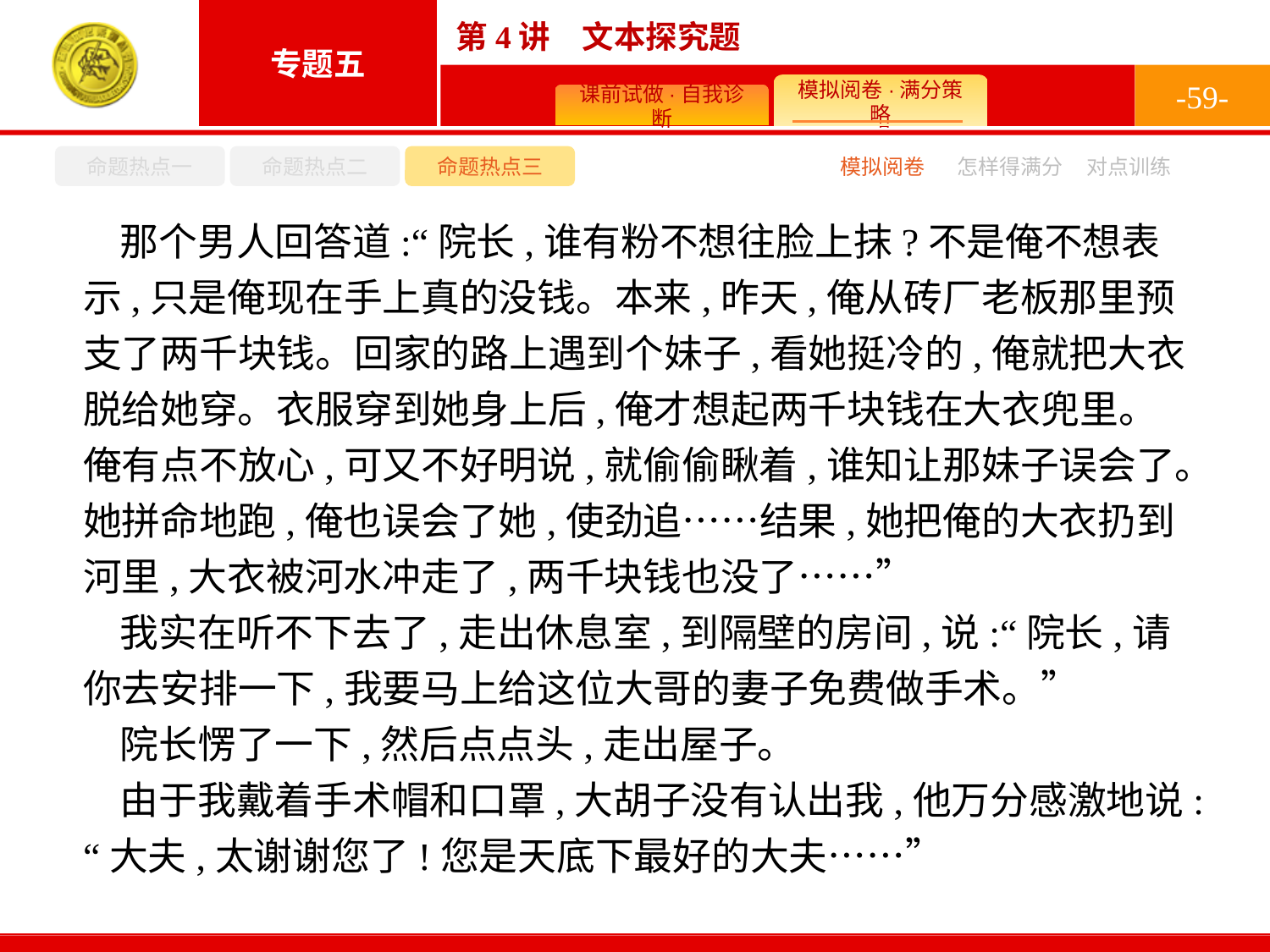

-59-
命题热点一
命题热点二
命题热点三
模拟阅卷
怎样得满分
对点训练
那个男人回答道:“院长,谁有粉不想往脸上抹?不是俺不想表示,只是俺现在手上真的没钱。本来,昨天,俺从砖厂老板那里预支了两千块钱。回家的路上遇到个妹子,看她挺冷的,俺就把大衣脱给她穿。衣服穿到她身上后,俺才想起两千块钱在大衣兜里。俺有点不放心,可又不好明说,就偷偷瞅着,谁知让那妹子误会了。她拼命地跑,俺也误会了她,使劲追……结果,她把俺的大衣扔到河里,大衣被河水冲走了,两千块钱也没了……”
我实在听不下去了,走出休息室,到隔壁的房间,说:“院长,请你去安排一下,我要马上给这位大哥的妻子免费做手术。”
院长愣了一下,然后点点头,走出屋子。
由于我戴着手术帽和口罩,大胡子没有认出我,他万分感激地说:“大夫,太谢谢您了!您是天底下最好的大夫……”